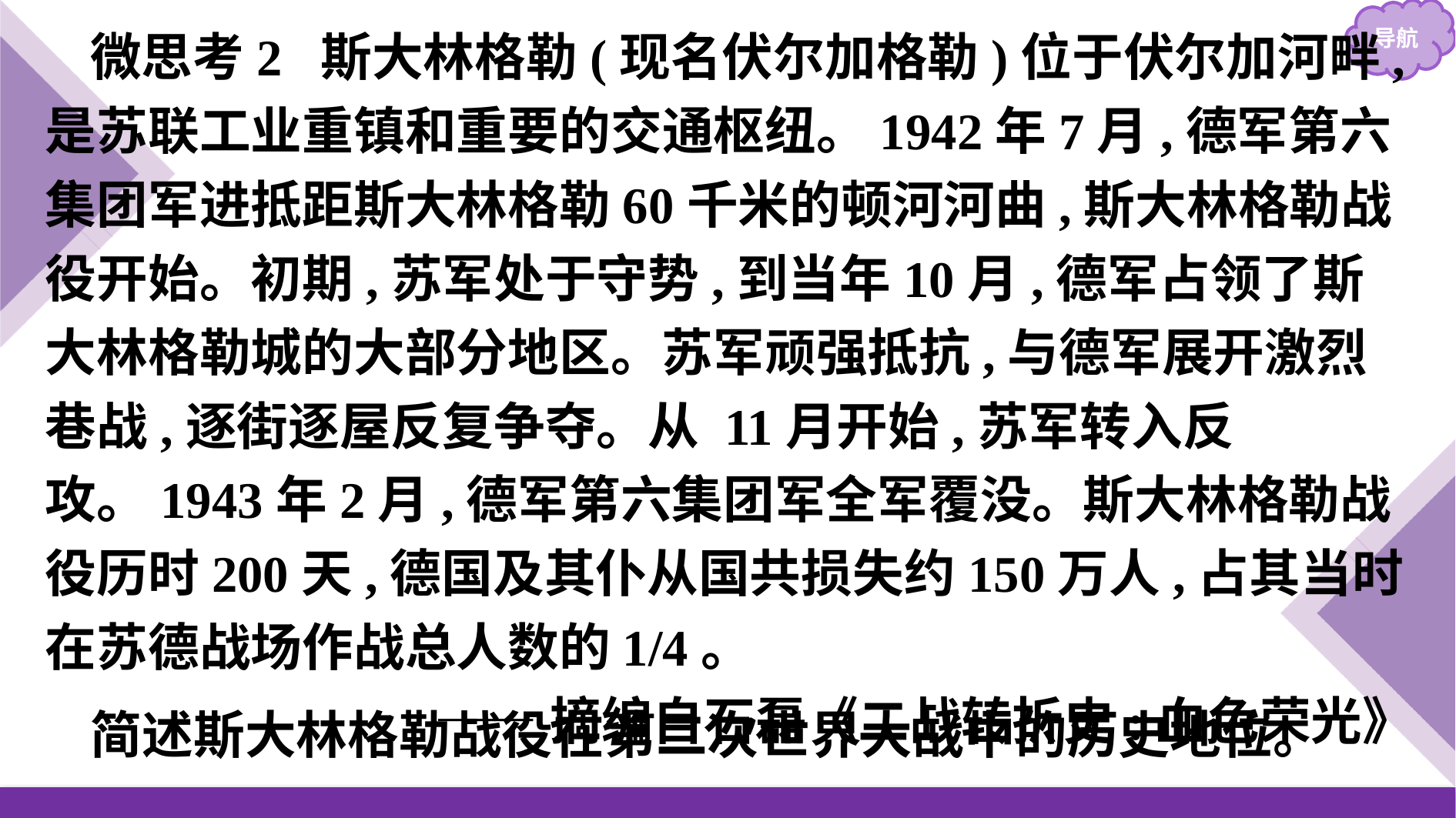

微思考2  斯大林格勒(现名伏尔加格勒)位于伏尔加河畔,是苏联工业重镇和重要的交通枢纽。1942年7月,德军第六集团军进抵距斯大林格勒60千米的顿河河曲,斯大林格勒战役开始。初期,苏军处于守势,到当年10月,德军占领了斯大林格勒城的大部分地区。苏军顽强抵抗,与德军展开激烈巷战,逐街逐屋反复争夺。从 11月开始,苏军转入反攻。1943年2月,德军第六集团军全军覆没。斯大林格勒战役历时200天,德国及其仆从国共损失约150万人,占其当时在苏德战场作战总人数的1/4。
——摘编自石磊《二战转折史:血色荣光》
简述斯大林格勒战役在第二次世界大战中的历史地位。